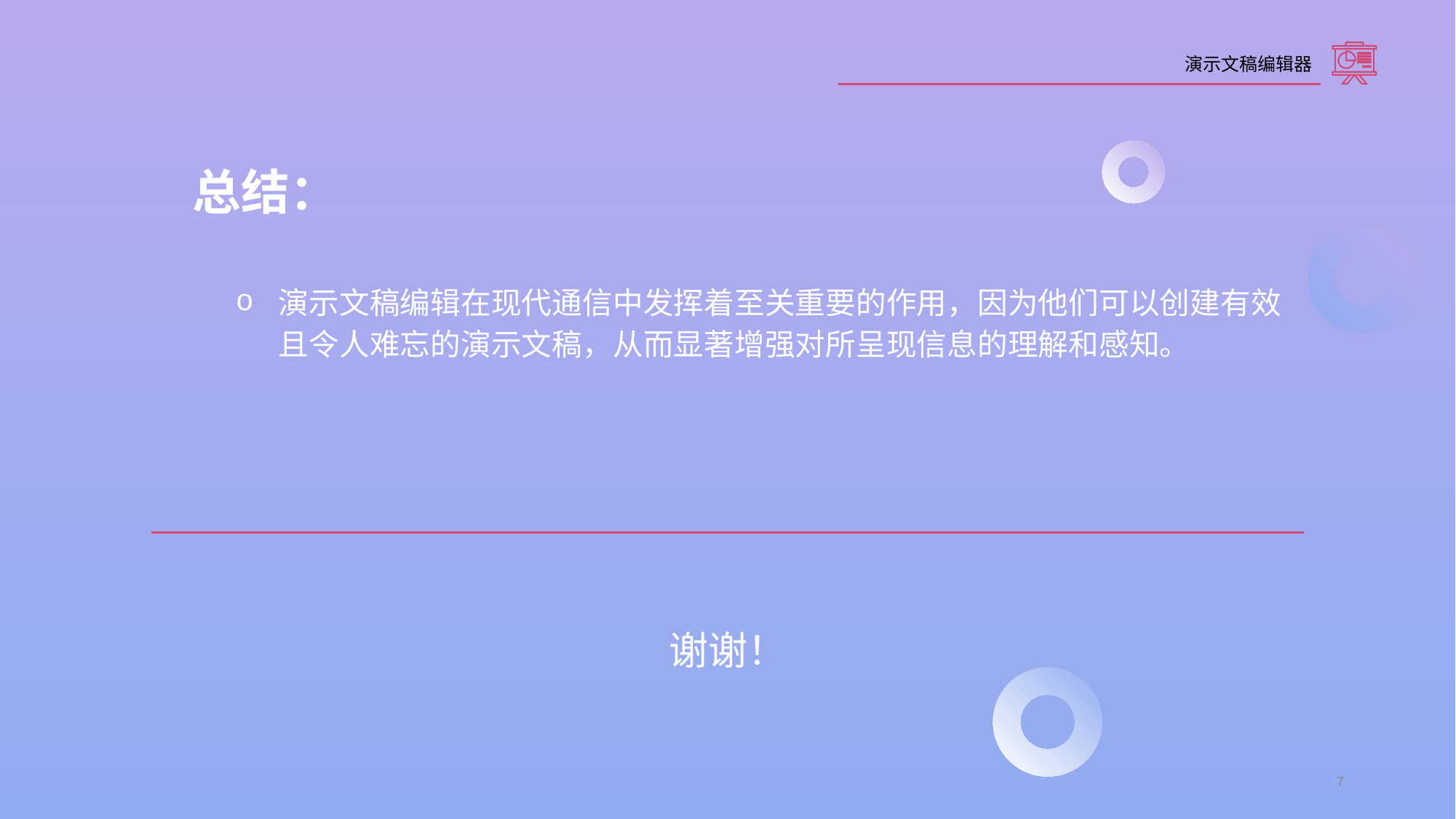

# 总结：

演示文稿编辑在现代通信中发挥着至关重要的作用，因为他们可以创建有效且令人难忘的演示文稿，从而显著增强对所呈现信息的理解和感知。
谢谢！

7